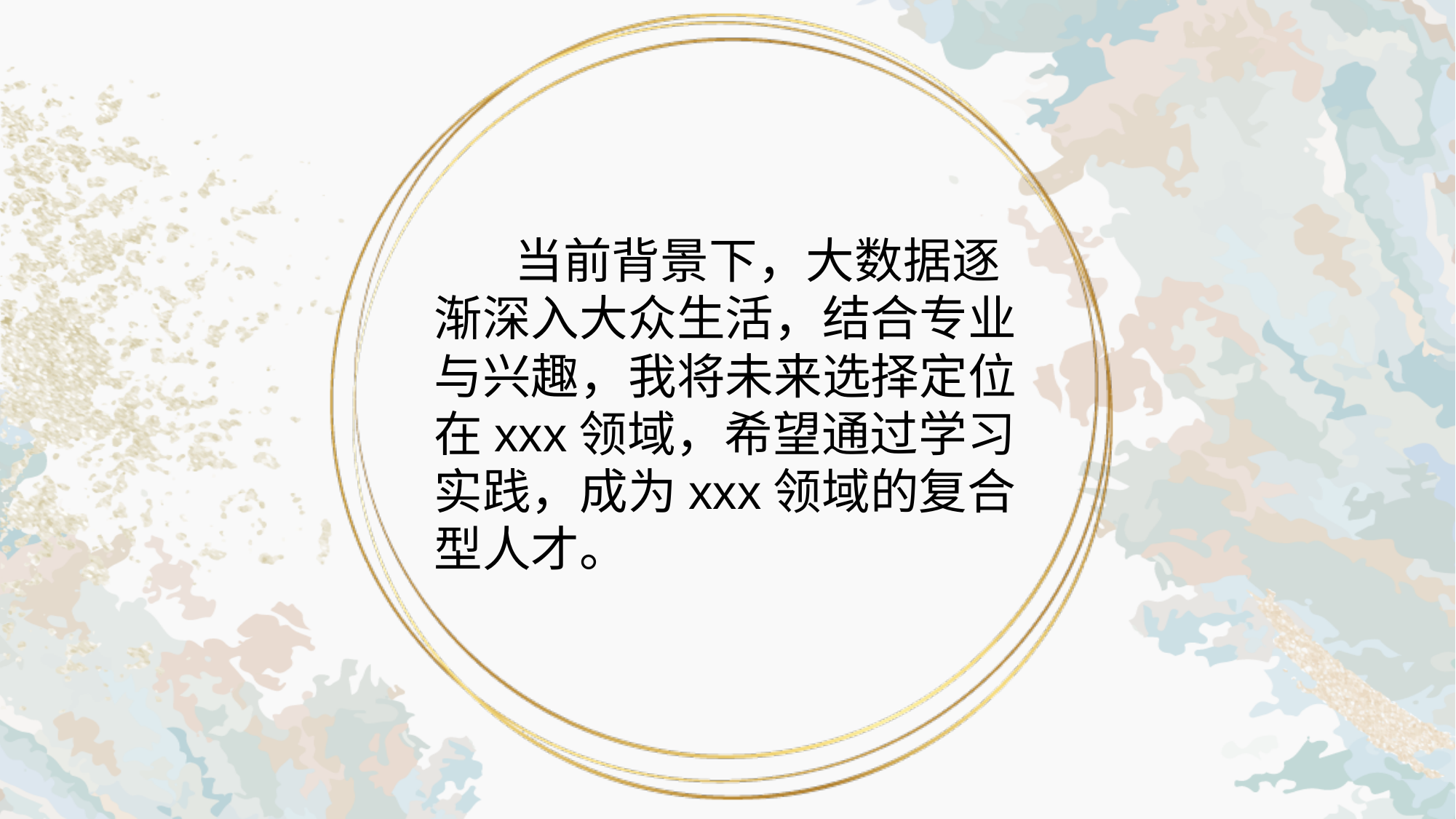

当前背景下，大数据逐渐深入大众生活，结合专业与兴趣，我将未来选择定位在xxx领域，希望通过学习实践，成为xxx领域的复合型人才。